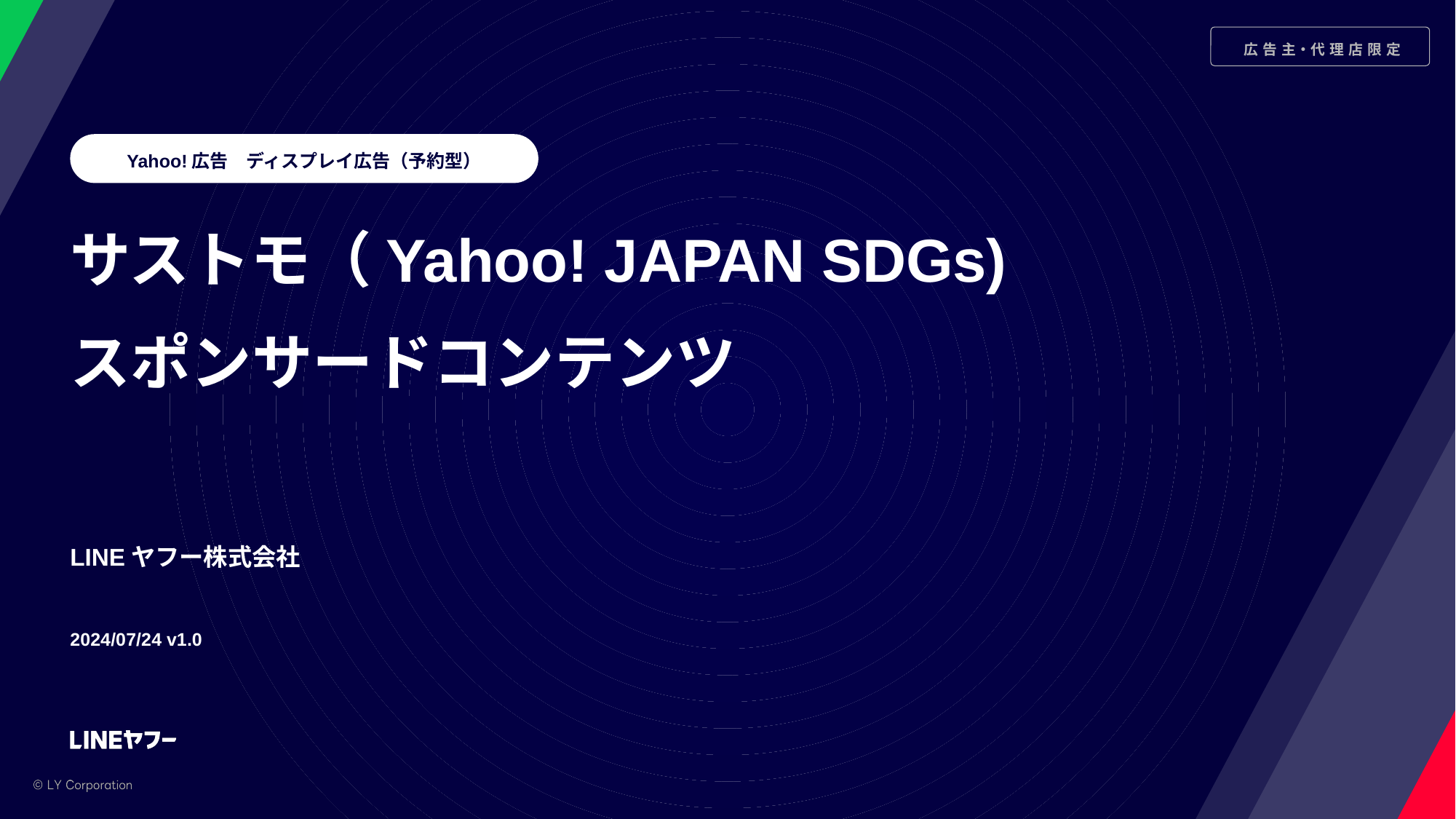

Yahoo!広告　ディスプレイ広告（予約型）
サストモ（Yahoo! JAPAN SDGs)
スポンサードコンテンツ
LINEヤフー株式会社

2024/07/24 v1.0